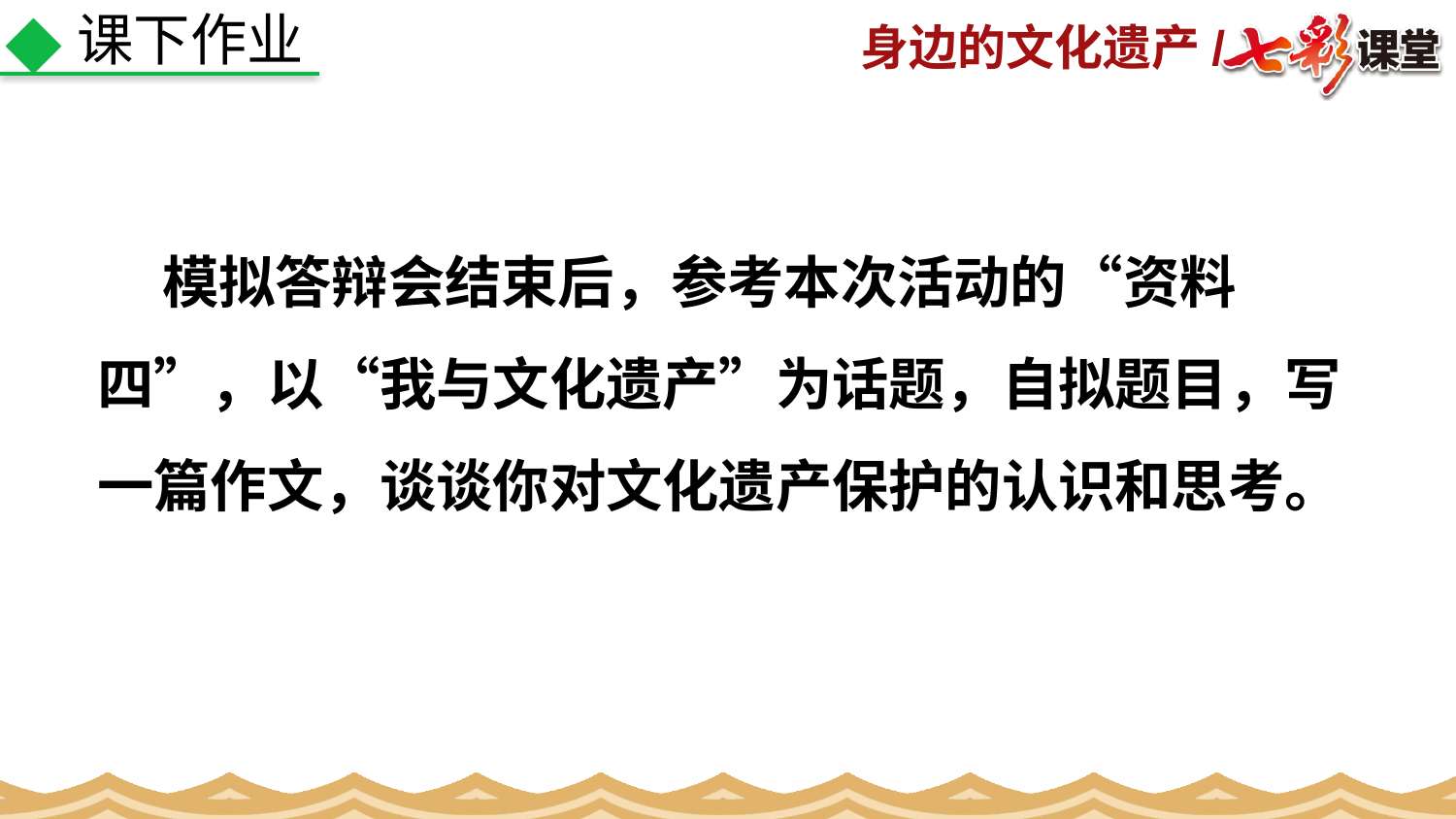

课下作业

    模拟答辩会结束后，参考本次活动的“资料四”，以“我与文化遗产”为话题，自拟题目，写一篇作文，谈谈你对文化遗产保护的认识和思考。